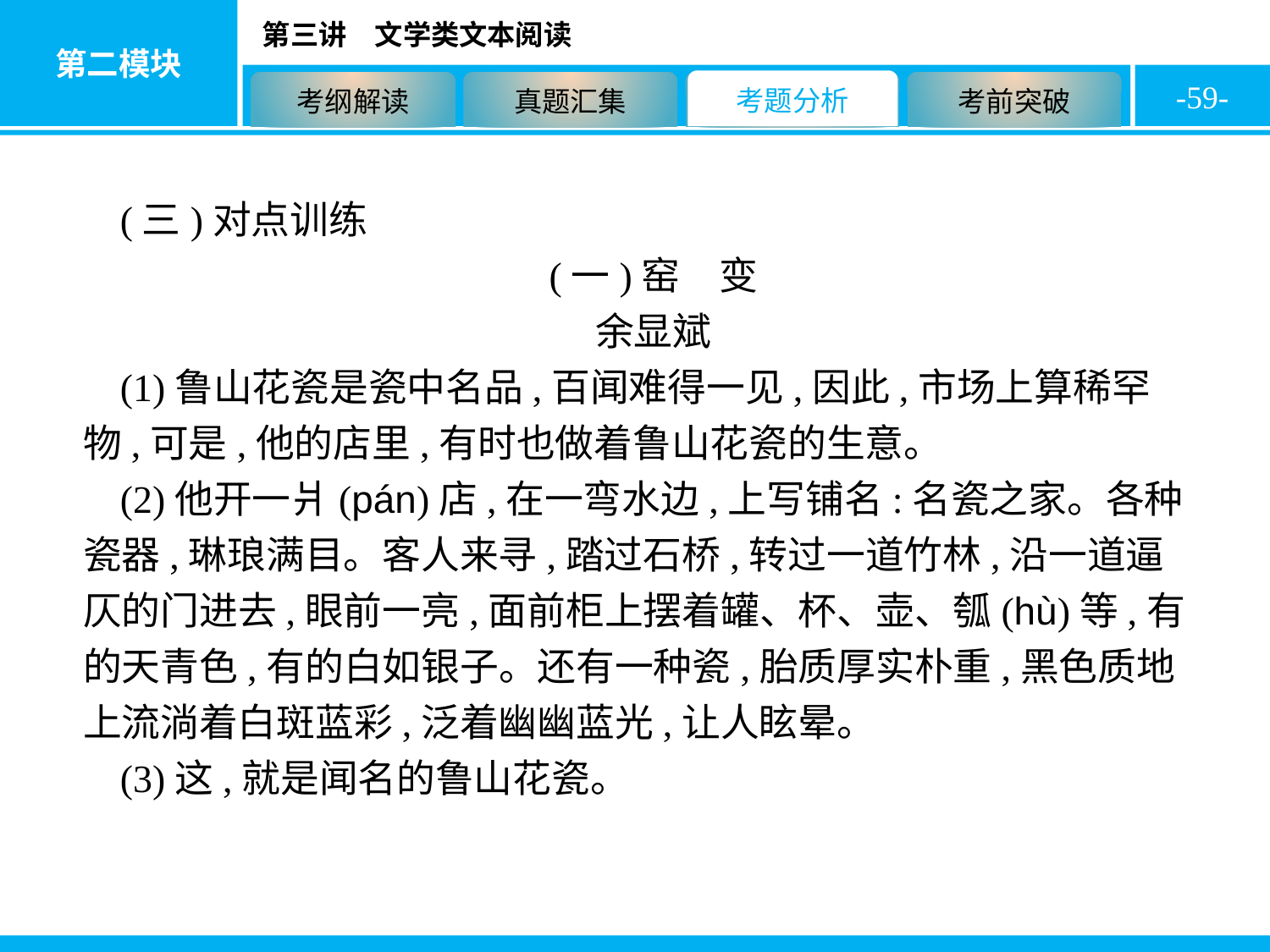

-59-
(三)对点训练
(一)窑　变
余显斌
(1)鲁山花瓷是瓷中名品,百闻难得一见,因此,市场上算稀罕物,可是,他的店里,有时也做着鲁山花瓷的生意。
(2)他开一爿(pán)店,在一弯水边,上写铺名:名瓷之家。各种瓷器,琳琅满目。客人来寻,踏过石桥,转过一道竹林,沿一道逼仄的门进去,眼前一亮,面前柜上摆着罐、杯、壶、瓠(hù)等,有的天青色,有的白如银子。还有一种瓷,胎质厚实朴重,黑色质地上流淌着白斑蓝彩,泛着幽幽蓝光,让人眩晕。
(3)这,就是闻名的鲁山花瓷。